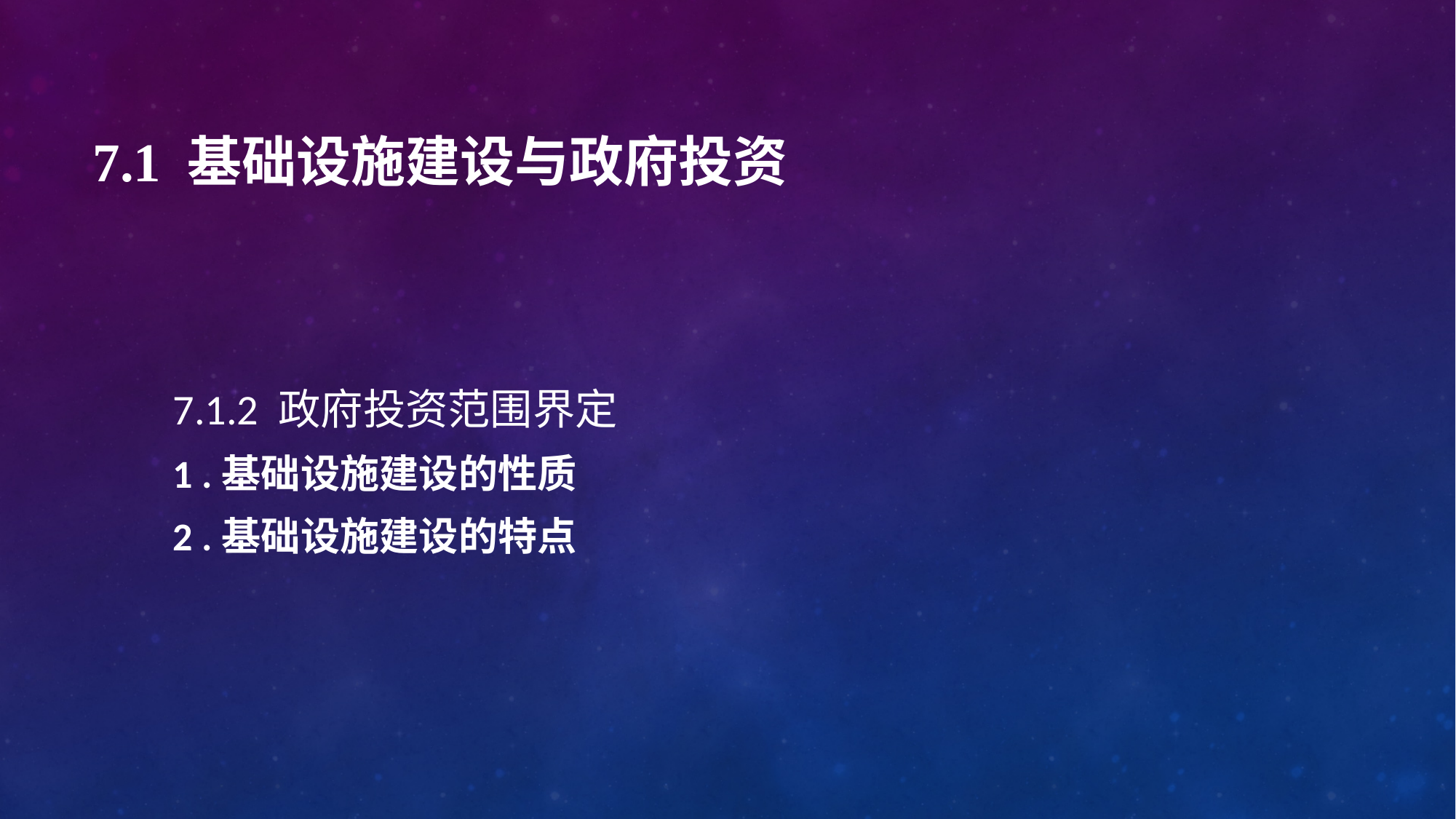

# 7.1 基础设施建设与政府投资
7.1.2 政府投资范围界定
1 .基础设施建设的性质
2 .基础设施建设的特点